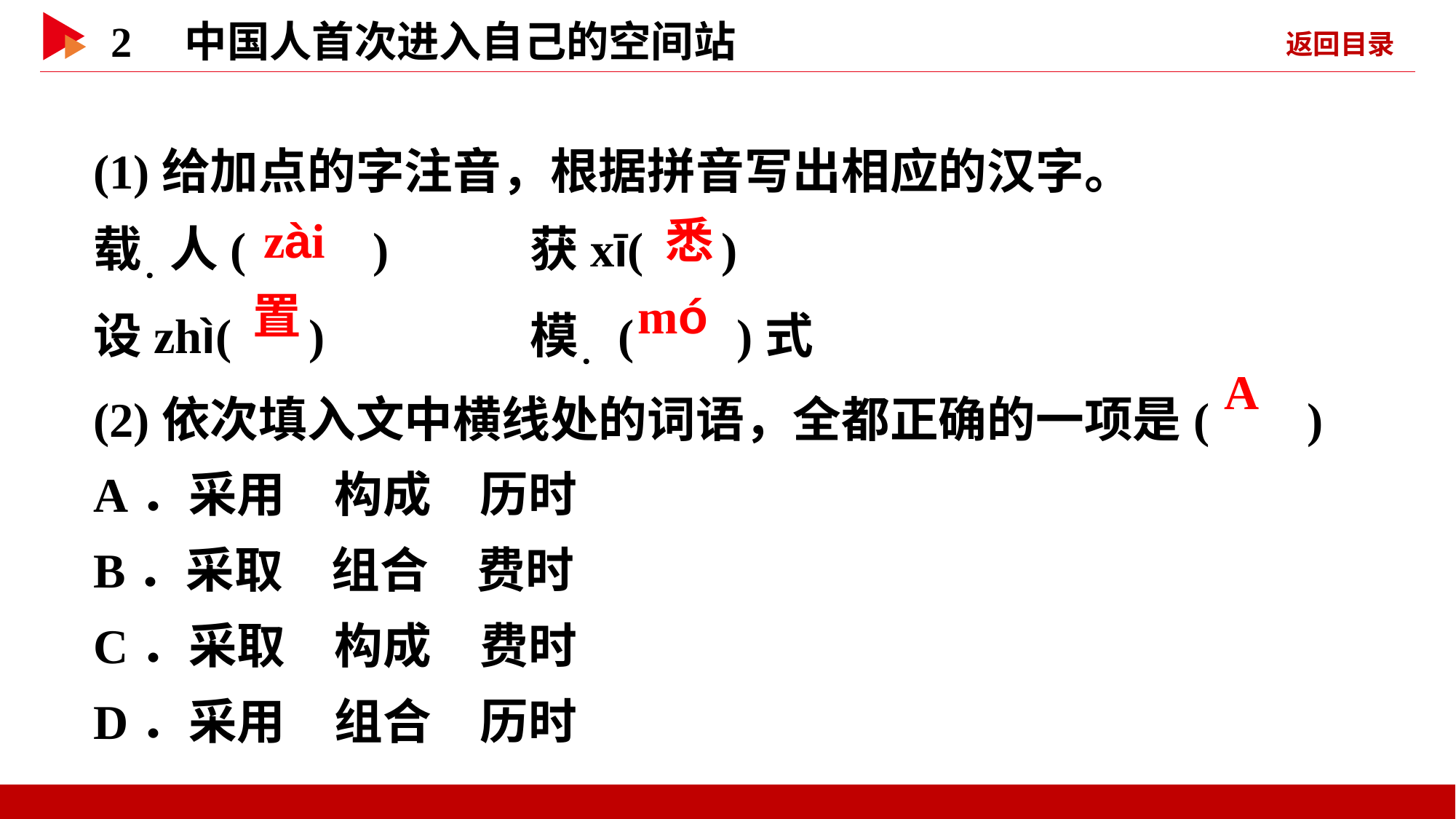

(1)给加点的字注音，根据拼音写出相应的汉字。
载．人(          )　　	获xī(      )
设zhì(      )              	模．(        )式
(2)依次填入文中横线处的词语，全都正确的一项是(        )
A．采用　构成　历时
B．采取　组合　费时
C．采取　构成　费时
D．采用　组合　历时
 zài
   悉
   置
 mó
   A